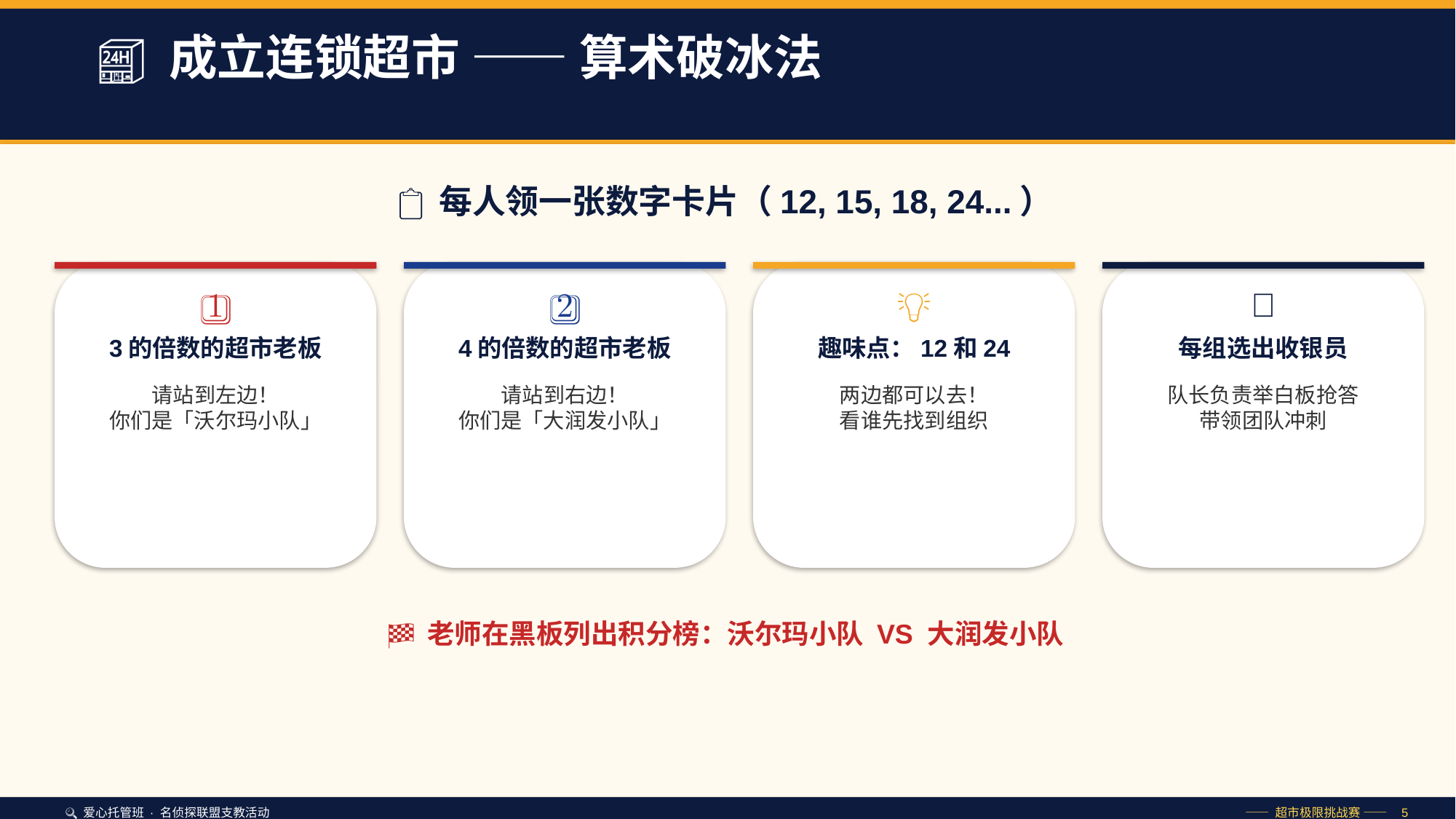

🏪 成立连锁超市 —— 算术破冰法

📋 每人领一张数字卡片（12, 15, 18, 24...）

1️⃣
2️⃣
💡
🦸
3的倍数的超市老板
4的倍数的超市老板
趣味点：12和24
每组选出收银员
请站到左边！
你们是「沃尔玛小队」
请站到右边！
你们是「大润发小队」
两边都可以去！
看谁先找到组织
队长负责举白板抢答
带领团队冲刺
🏁 老师在黑板列出积分榜：沃尔玛小队 VS 大润发小队

🔍 爱心托管班 · 名侦探联盟支教活动
—— 超市极限挑战赛 ——    5